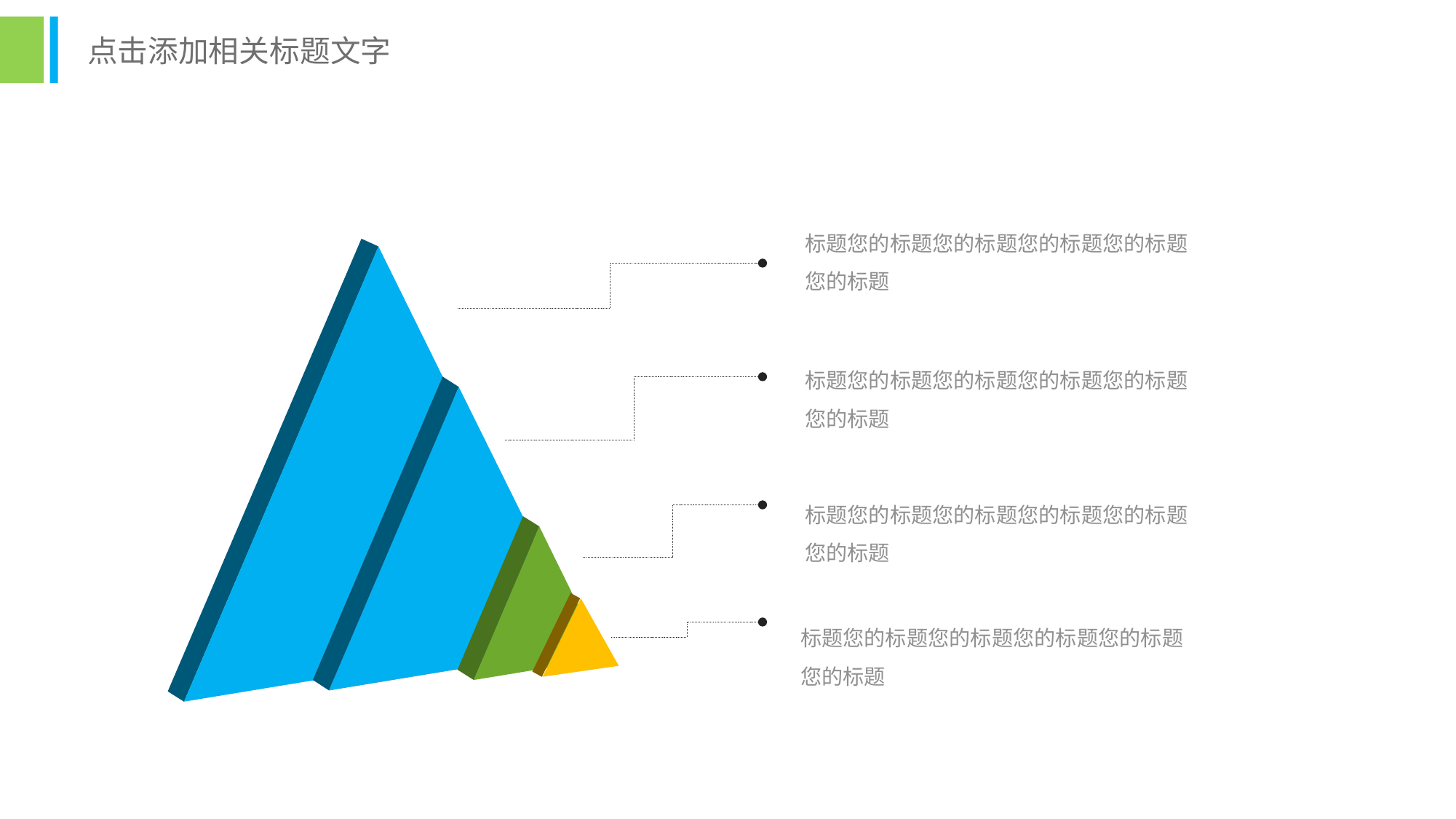

点击添加相关标题文字
标题您的标题您的标题您的标题您的标题您的标题

标题您的标题您的标题您的标题您的标题您的标题
标题您的标题您的标题您的标题您的标题您的标题

标题您的标题您的标题您的标题您的标题您的标题